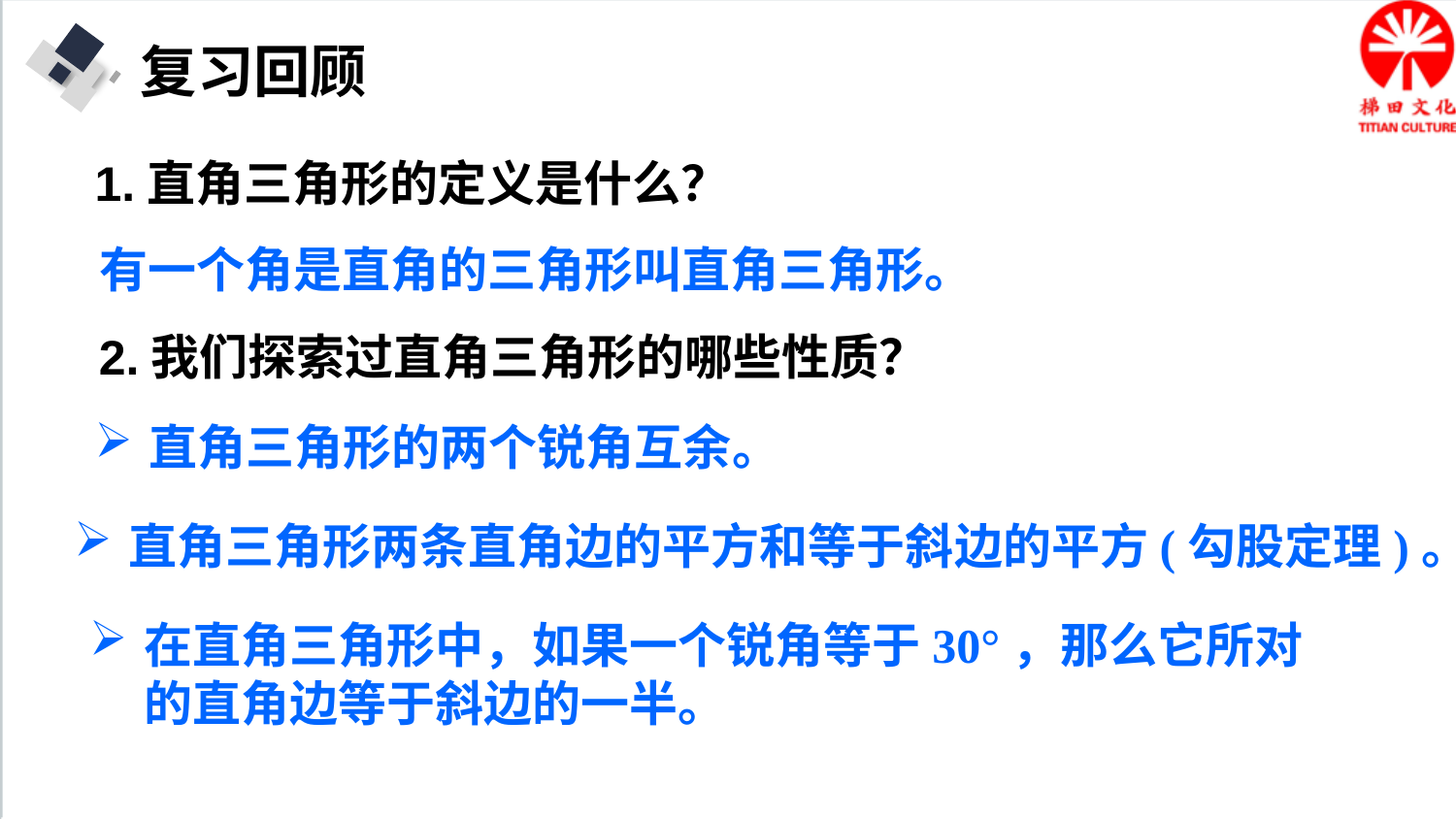

复习回顾
1.直角三角形的定义是什么？
有一个角是直角的三角形叫直角三角形。
2.我们探索过直角三角形的哪些性质？
直角三角形的两个锐角互余。
直角三角形两条直角边的平方和等于斜边的平方(勾股定理)。
在直角三角形中，如果一个锐角等于30°，那么它所对的直角边等于斜边的一半。